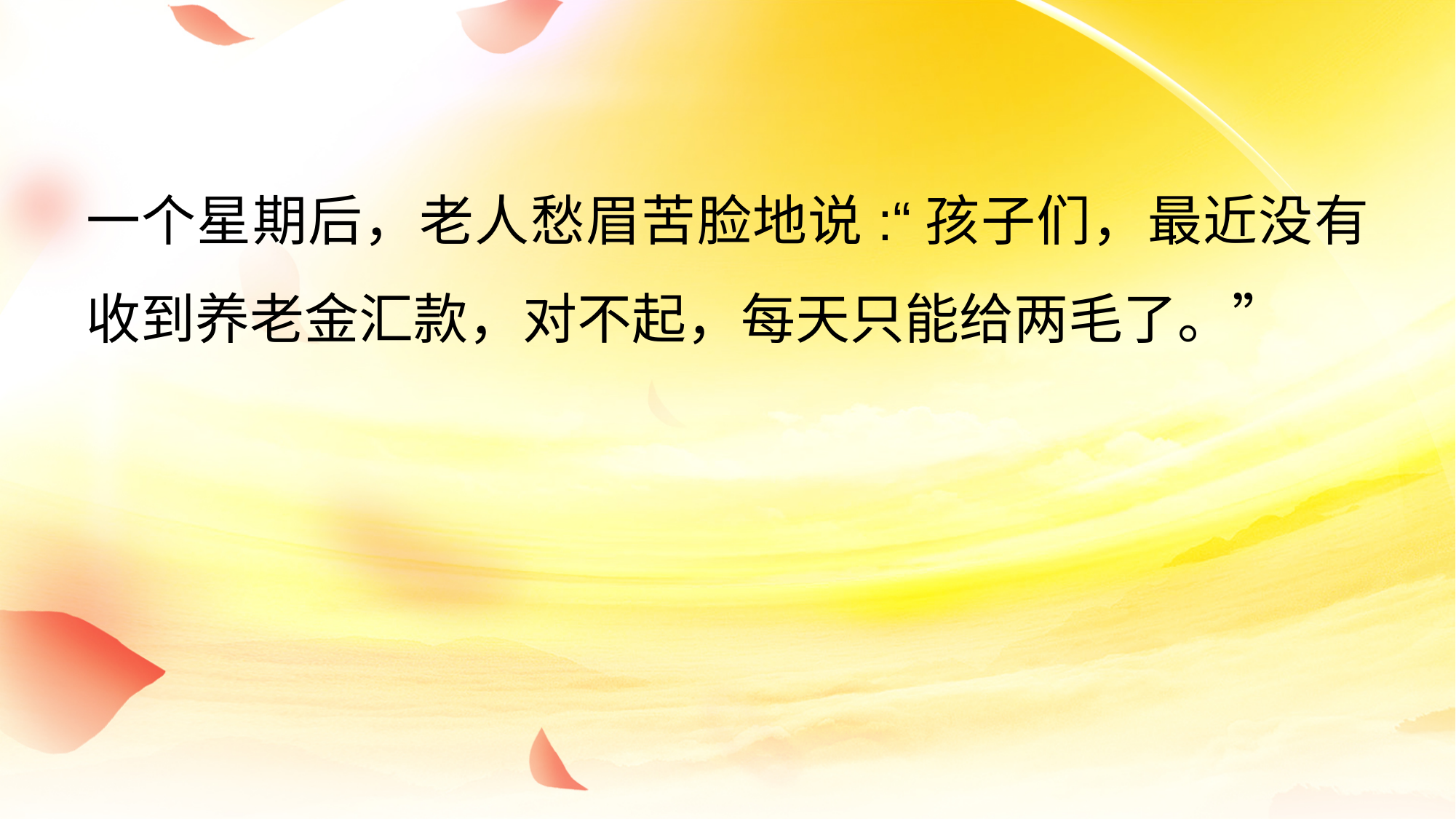

一个星期后，老人愁眉苦脸地说:“孩子们，最近没有收到养老金汇款，对不起，每天只能给两毛了。”